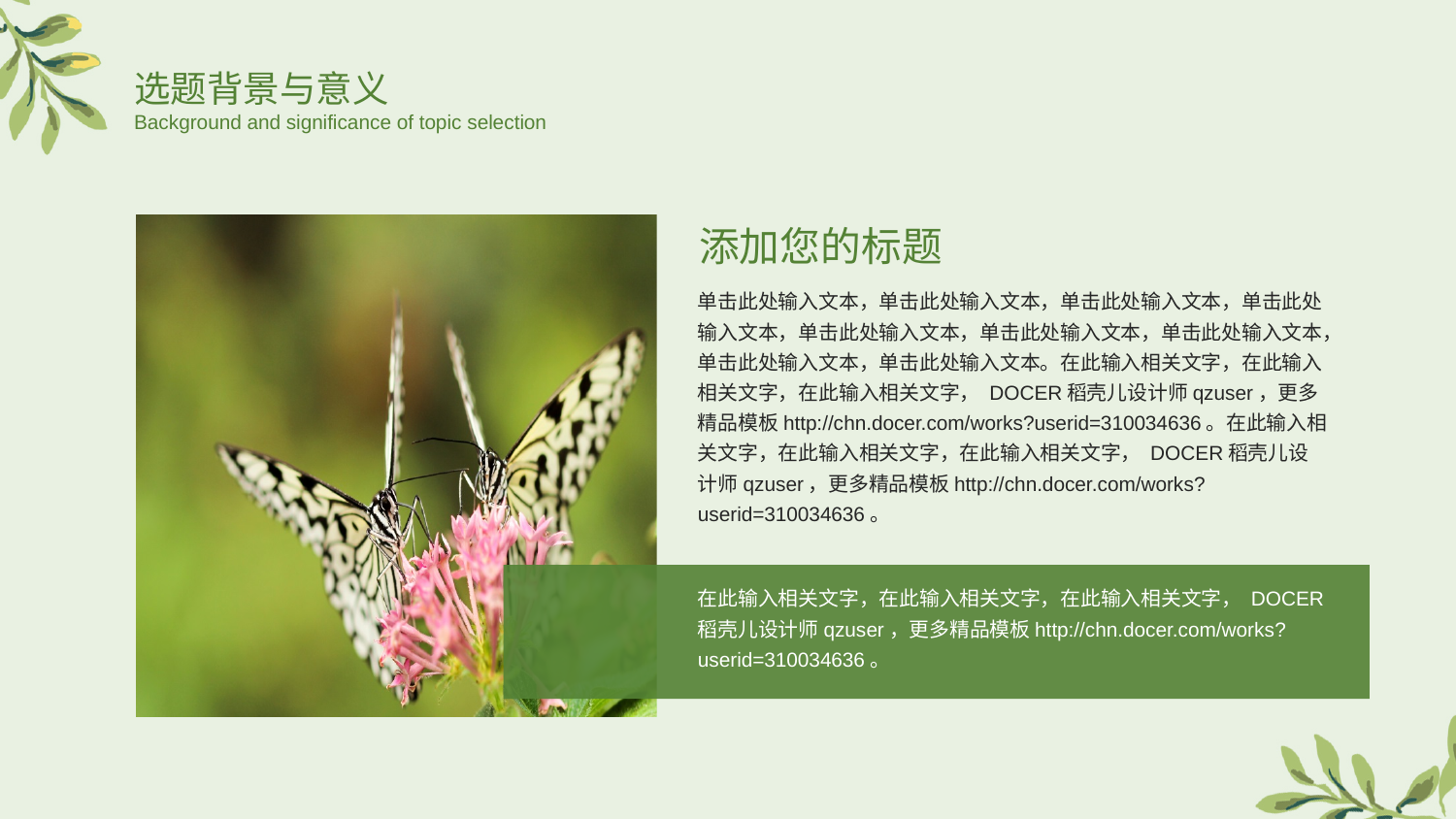

选题背景与意义
Background and significance of topic selection
添加您的标题

单击此处输入文本，单击此处输入文本，单击此处输入文本，单击此处输入文本，单击此处输入文本，单击此处输入文本，单击此处输入文本，单击此处输入文本，单击此处输入文本。在此输入相关文字，在此输入相关文字，在此输入相关文字， DOCER稻壳儿设计师qzuser，更多精品模板http://chn.docer.com/works?userid=310034636。在此输入相关文字，在此输入相关文字，在此输入相关文字， DOCER稻壳儿设计师qzuser，更多精品模板http://chn.docer.com/works?userid=310034636。

在此输入相关文字，在此输入相关文字，在此输入相关文字， DOCER稻壳儿设计师qzuser，更多精品模板http://chn.docer.com/works?userid=310034636。